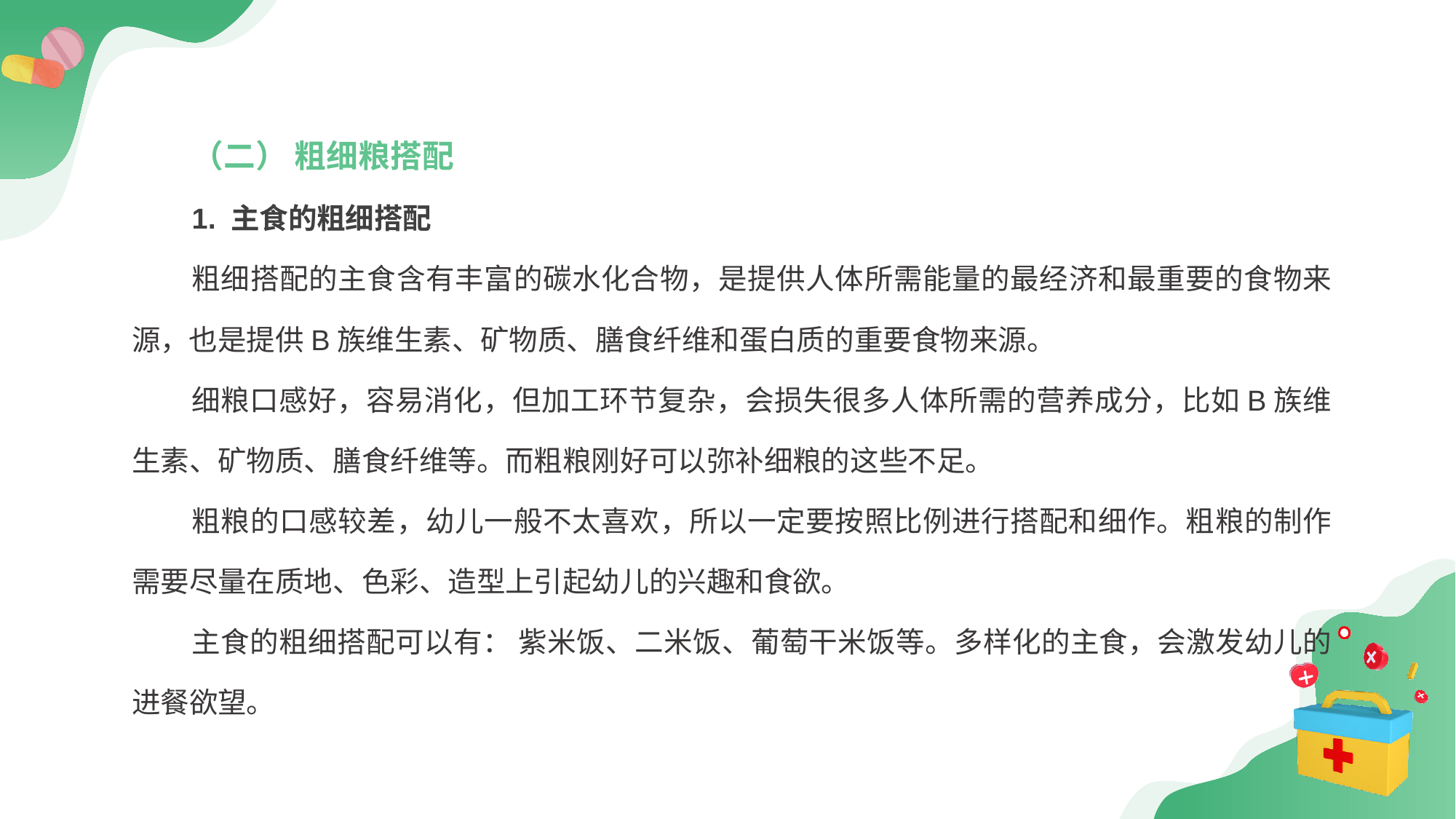

（二） 粗细粮搭配
1. 主食的粗细搭配
粗细搭配的主食含有丰富的碳水化合物，是提供人体所需能量的最经济和最重要的食物来源，也是提供B族维生素、矿物质、膳食纤维和蛋白质的重要食物来源。
细粮口感好，容易消化，但加工环节复杂，会损失很多人体所需的营养成分，比如B族维生素、矿物质、膳食纤维等。而粗粮刚好可以弥补细粮的这些不足。
粗粮的口感较差，幼儿一般不太喜欢，所以一定要按照比例进行搭配和细作。粗粮的制作需要尽量在质地、色彩、造型上引起幼儿的兴趣和食欲。
主食的粗细搭配可以有： 紫米饭、二米饭、葡萄干米饭等。多样化的主食，会激发幼儿的进餐欲望。